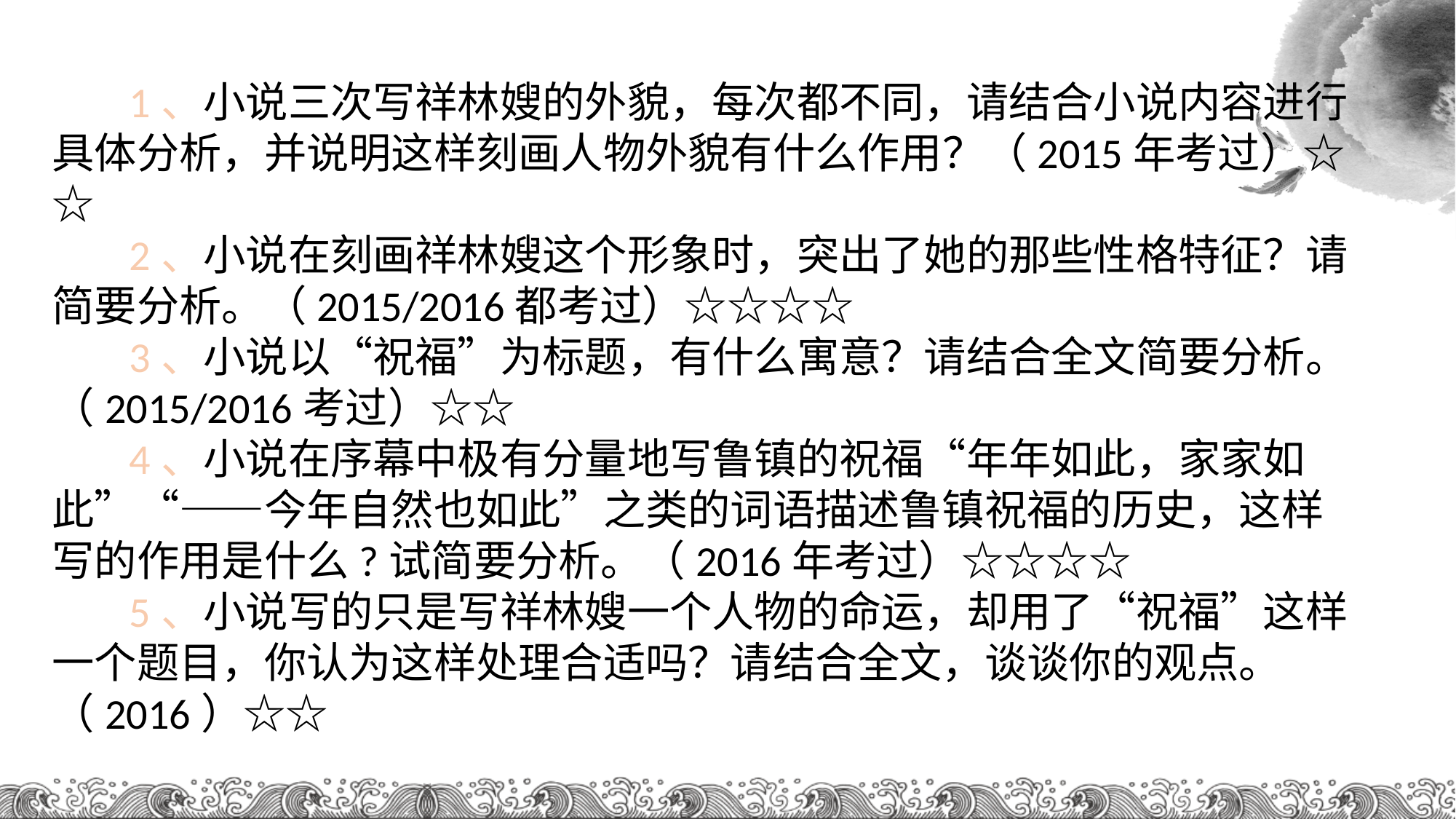

1、小说三次写祥林嫂的外貌，每次都不同，请结合小说内容进行具体分析，并说明这样刻画人物外貌有什么作用？（2015年考过）☆☆
        2、小说在刻画祥林嫂这个形象时，突出了她的那些性格特征？请简要分析。（2015/2016都考过）☆☆☆☆
        3、小说以“祝福”为标题，有什么寓意？请结合全文简要分析。（2015/2016考过）☆☆
        4、小说在序幕中极有分量地写鲁镇的祝福“年年如此，家家如此”“——今年自然也如此”之类的词语描述鲁镇祝福的历史，这样写的作用是什么?试简要分析。（2016年考过）☆☆☆☆
        5、小说写的只是写祥林嫂一个人物的命运，却用了“祝福”这样一个题目，你认为这样处理合适吗？请结合全文，谈谈你的观点。（2016）☆☆